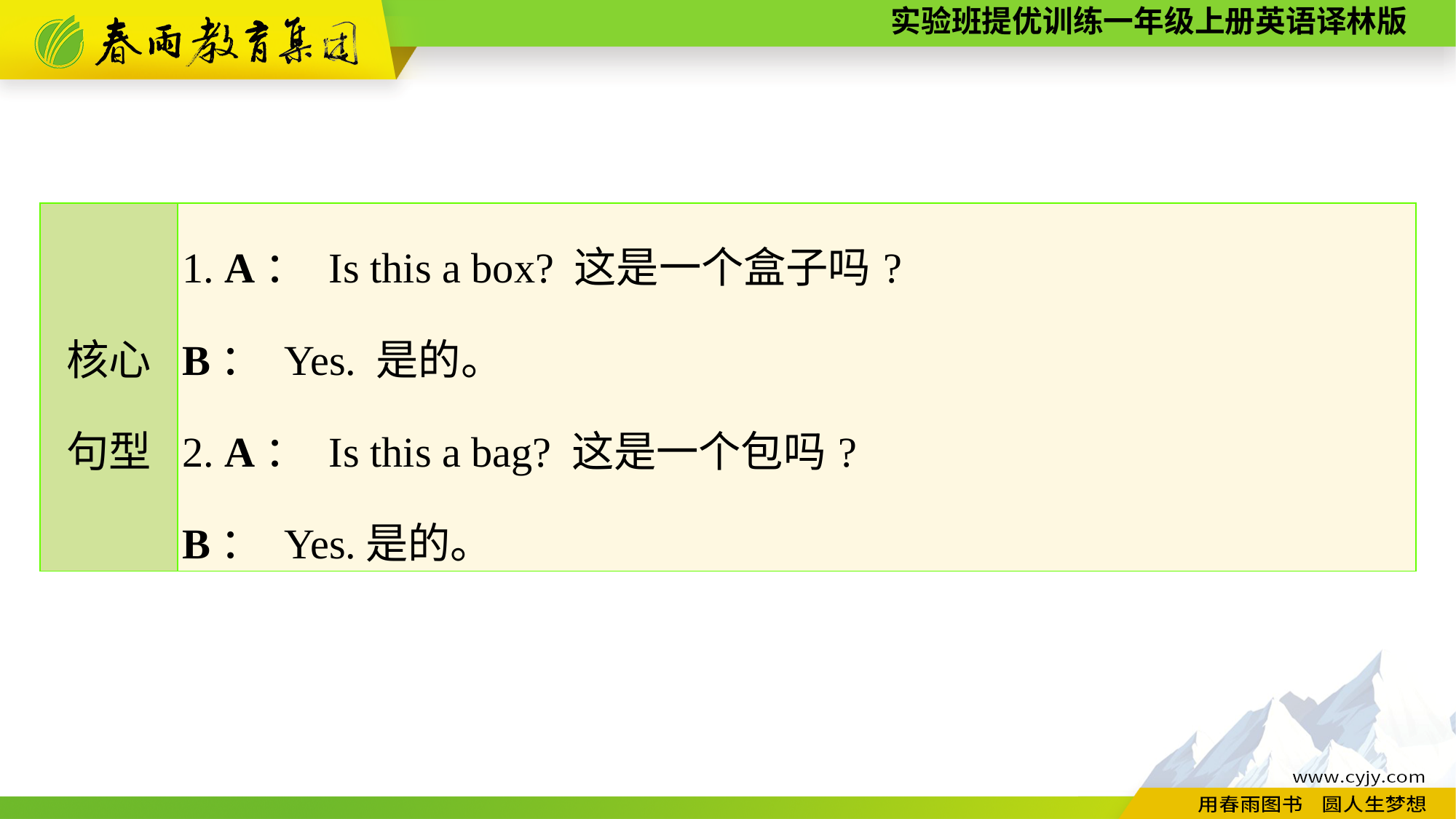

| 核心 句型 | 1. A： Is this a box? 这是一个盒子吗? B： Yes. 是的。 2. A： Is this a bag? 这是一个包吗? B： Yes.是的。 |
| --- | --- |